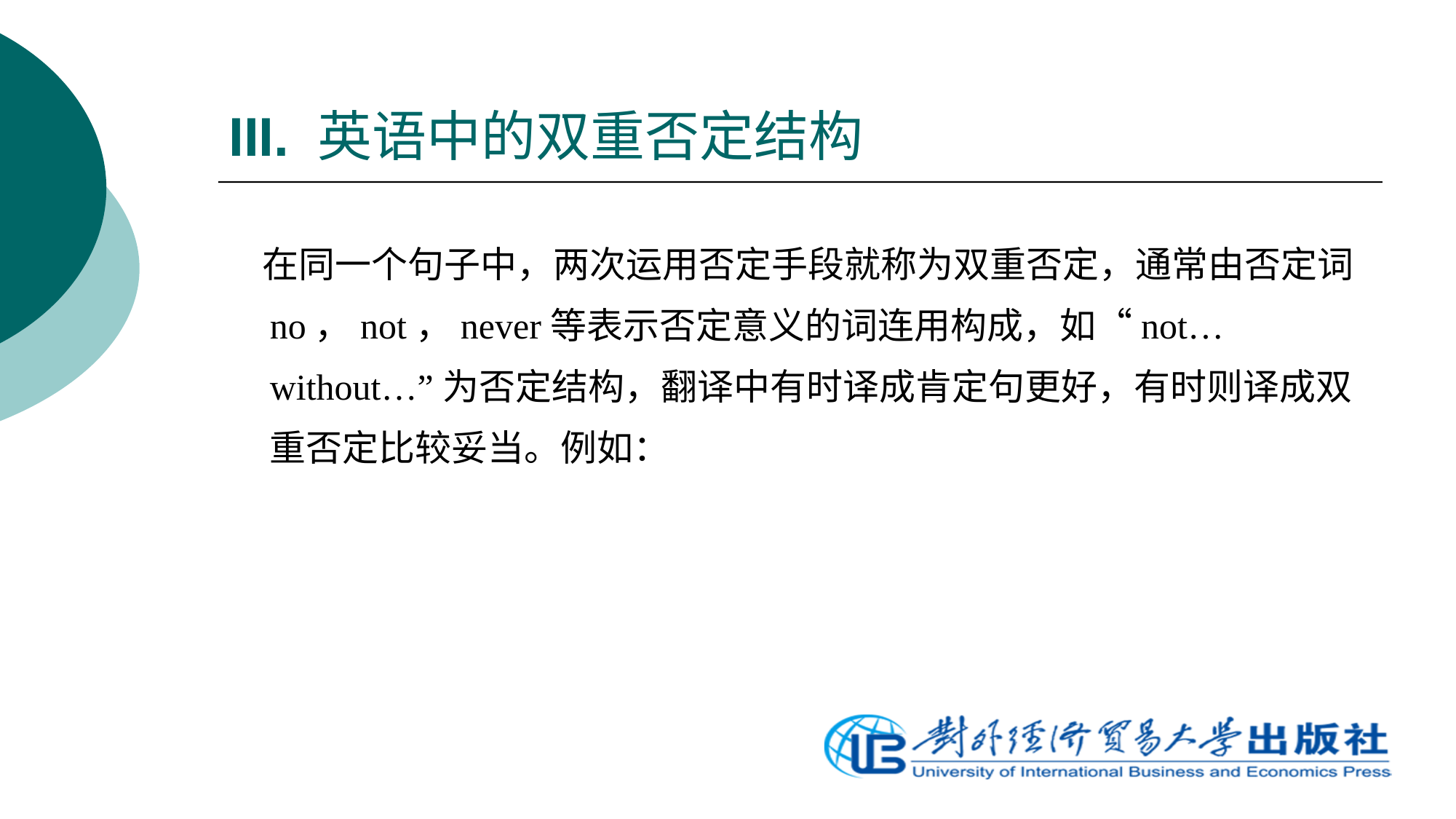

# III. 英语中的双重否定结构
   在同一个句子中，两次运用否定手段就称为双重否定，通常由否定词no，not，never等表示否定意义的词连用构成，如“not… without…”为否定结构，翻译中有时译成肯定句更好，有时则译成双重否定比较妥当。例如：